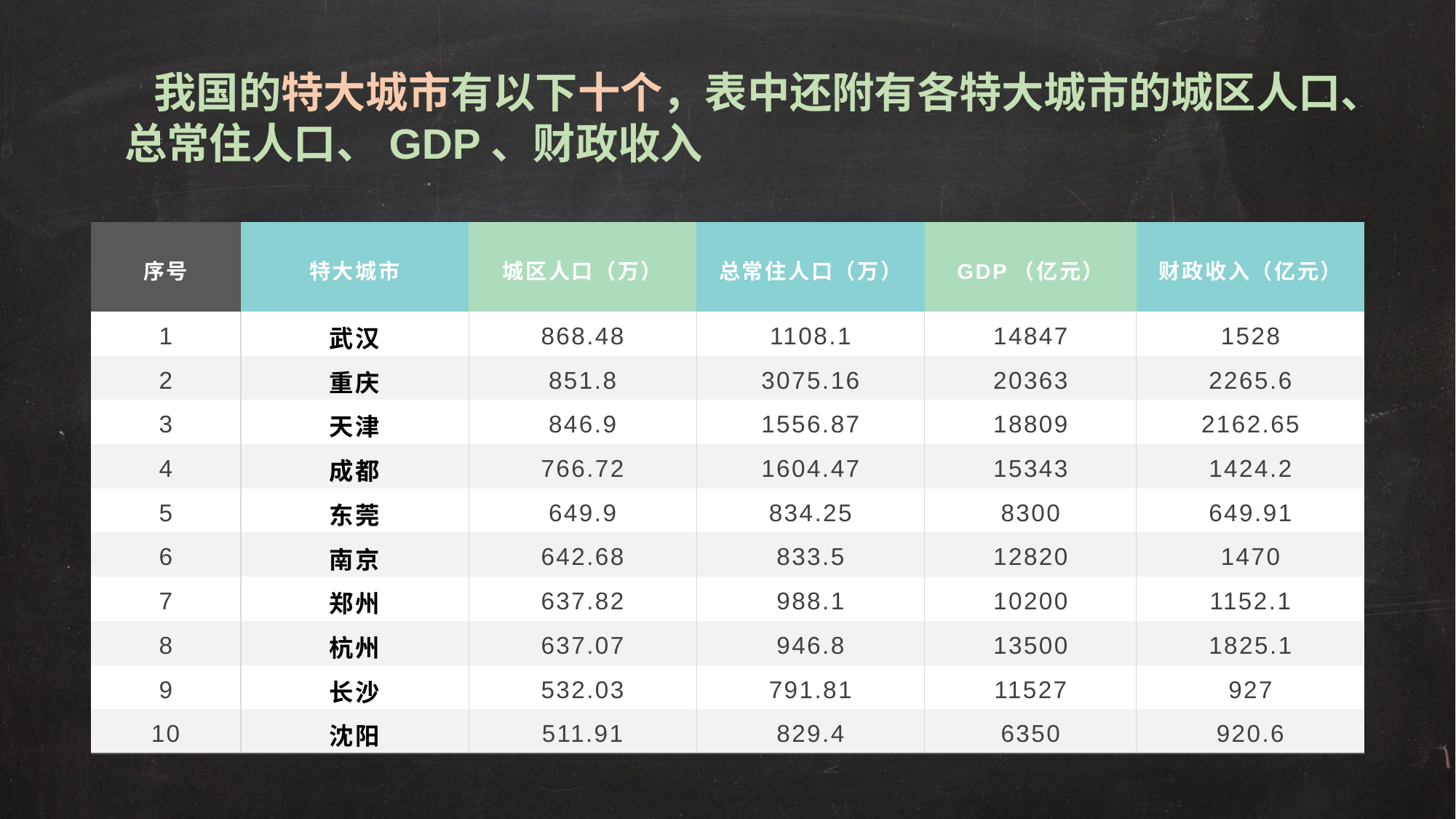

我国的特大城市有以下十个，表中还附有各特大城市的城区人口、总常住人口、GDP、财政收入

| 序号 | 特大城市 | 城区人口（万） | 总常住人口（万） | GDP（亿元） | 财政收入（亿元） |
| --- | --- | --- | --- | --- | --- |
| 1 | 武汉 | 868.48 | 1108.1 | 14847 | 1528 |
| 2 | 重庆 | 851.8 | 3075.16 | 20363 | 2265.6 |
| 3 | 天津 | 846.9 | 1556.87 | 18809 | 2162.65 |
| 4 | 成都 | 766.72 | 1604.47 | 15343 | 1424.2 |
| 5 | 东莞 | 649.9 | 834.25 | 8300 | 649.91 |
| 6 | 南京 | 642.68 | 833.5 | 12820 | 1470 |
| 7 | 郑州 | 637.82 | 988.1 | 10200 | 1152.1 |
| 8 | 杭州 | 637.07 | 946.8 | 13500 | 1825.1 |
| 9 | 长沙 | 532.03 | 791.81 | 11527 | 927 |
| 10 | 沈阳 | 511.91 | 829.4 | 6350 | 920.6 |